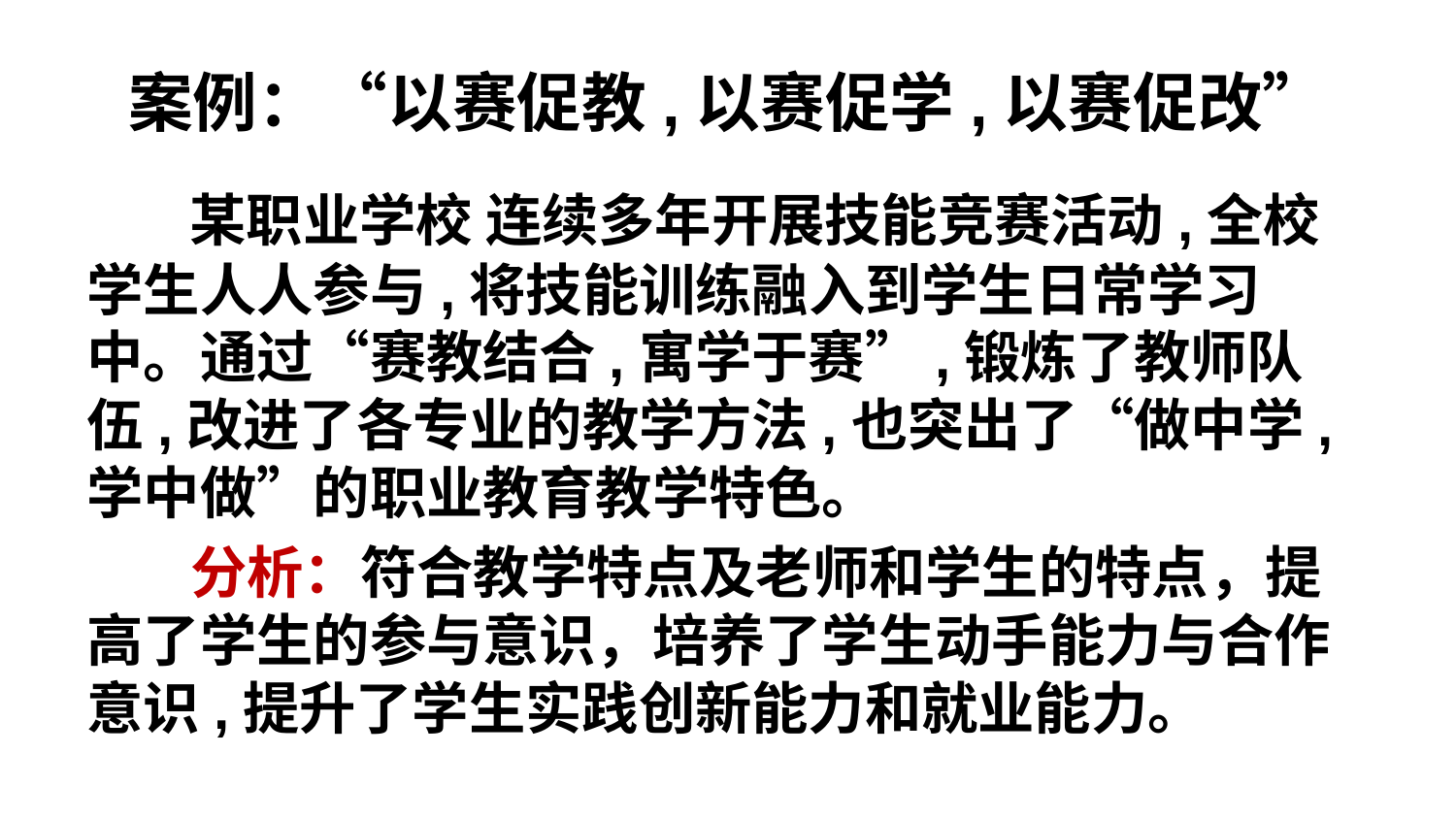

# 案例：“以赛促教,以赛促学,以赛促改”
      某职业学校 连续多年开展技能竞赛活动,全校学生人人参与,将技能训练融入到学生日常学习中。通过“赛教结合,寓学于赛”,锻炼了教师队伍,改进了各专业的教学方法,也突出了“做中学,学中做”的职业教育教学特色。
       分析：符合教学特点及老师和学生的特点，提高了学生的参与意识，培养了学生动手能力与合作意识,提升了学生实践创新能力和就业能力。